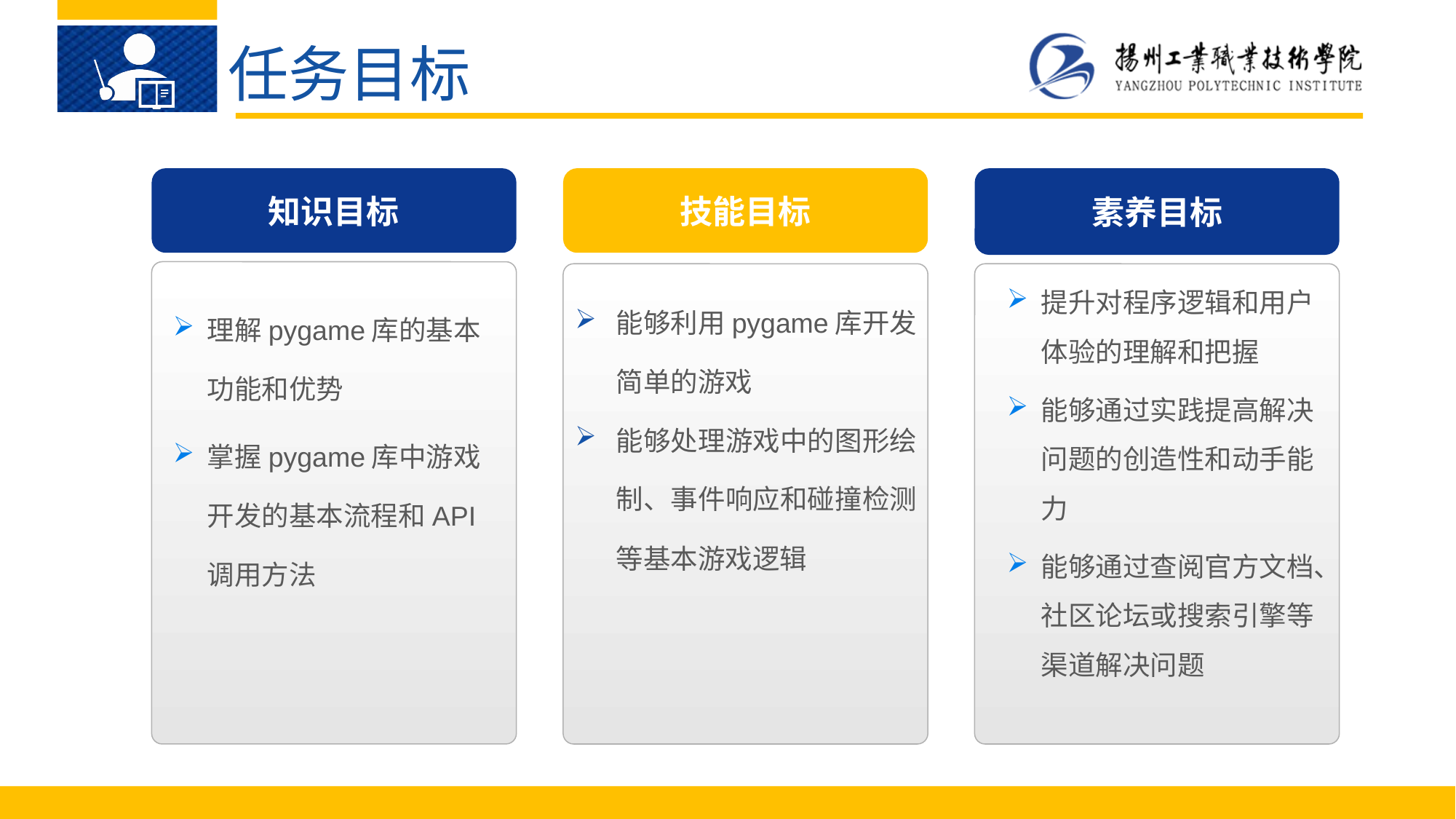

任务目标
知识目标
素养目标
技能目标

理解pygame库的基本功能和优势
掌握pygame库中游戏开发的基本流程和API调用方法

提升对程序逻辑和用户体验的理解和把握
能够通过实践提高解决问题的创造性和动手能力
能够通过查阅官方文档、社区论坛或搜索引擎等渠道解决问题

能够利用pygame库开发简单的游戏
能够处理游戏中的图形绘制、事件响应和碰撞检测等基本游戏逻辑